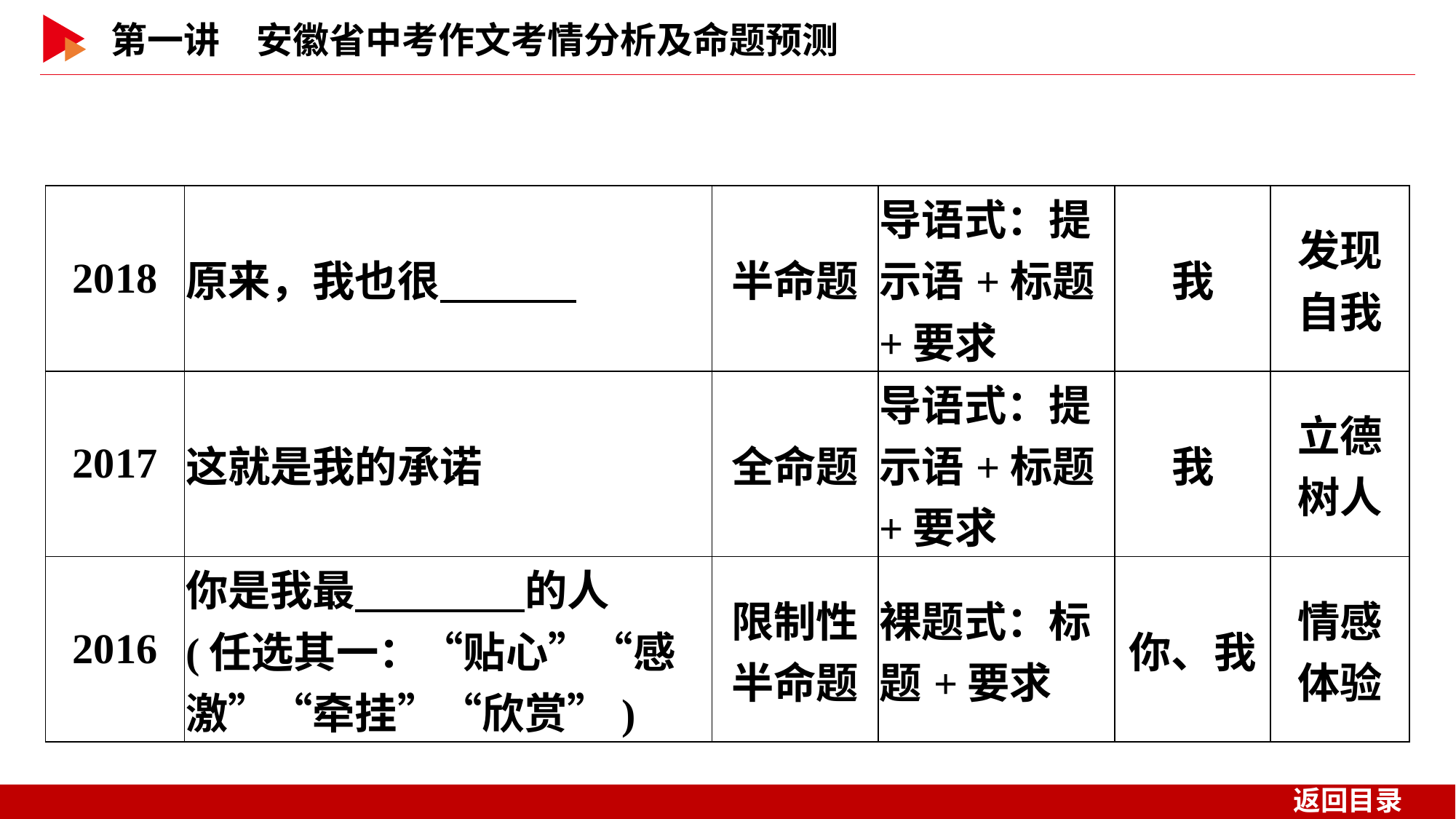

| 2018 | 原来，我也很 | 半命题 | 导语式：提示语+标题+要求 | 我 | 发现 自我 |
| --- | --- | --- | --- | --- | --- |
| 2017 | 这就是我的承诺 | 全命题 | 导语式：提示语+标题+要求 | 我 | 立德 树人 |
| 2016 | 你是我最　　　　的人  (任选其一：“贴心”“感激”“牵挂”“欣赏”) | 限制性 半命题 | 裸题式：标题+要求 | 你、我 | 情感 体验 |